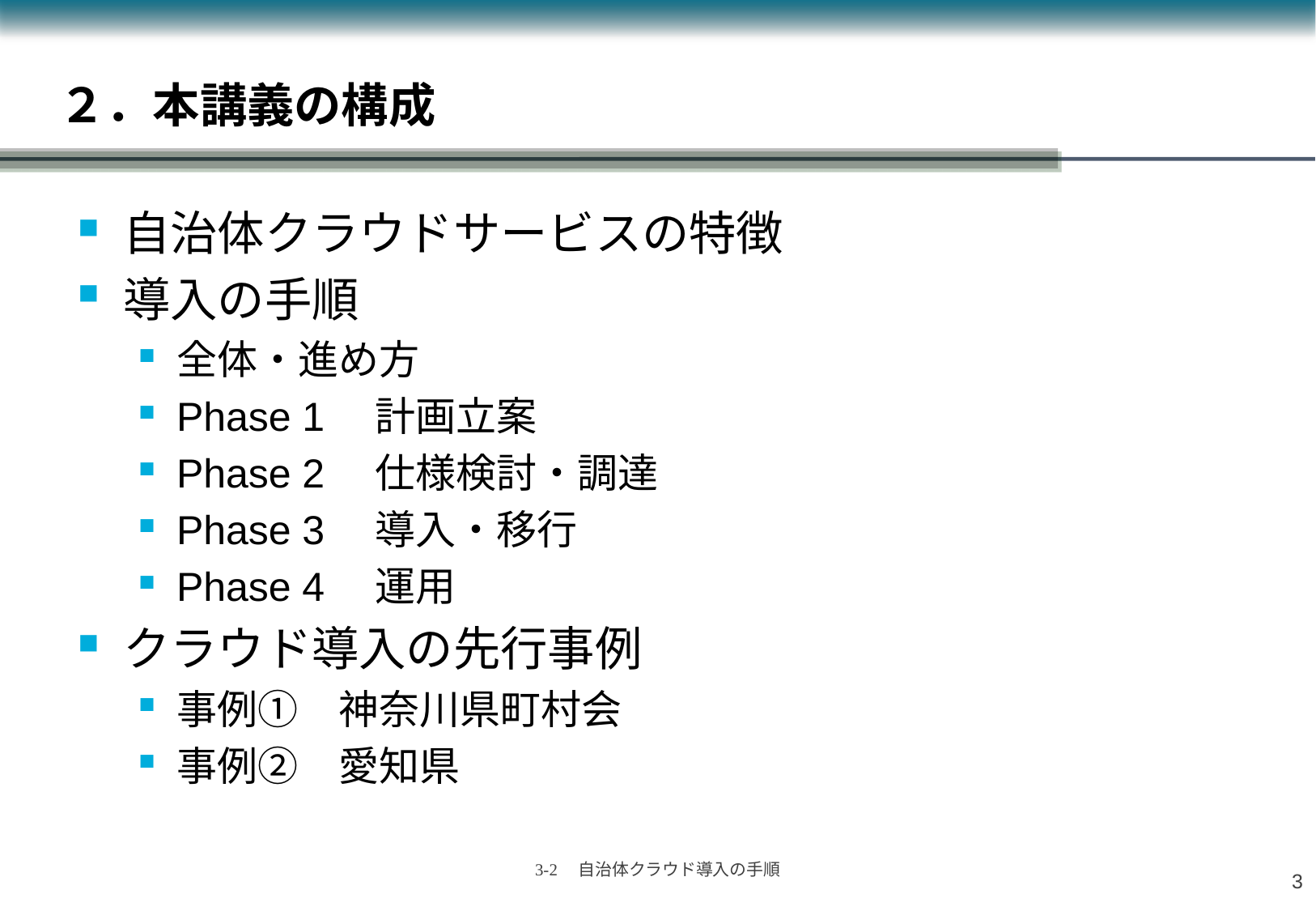

# ２．本講義の構成
自治体クラウドサービスの特徴
導入の手順
全体・進め方
Phase 1　計画立案
Phase 2　仕様検討・調達
Phase 3　導入・移行
Phase 4　運用
クラウド導入の先行事例
事例①　神奈川県町村会
事例②　愛知県
3
3-2　自治体クラウド導入の手順